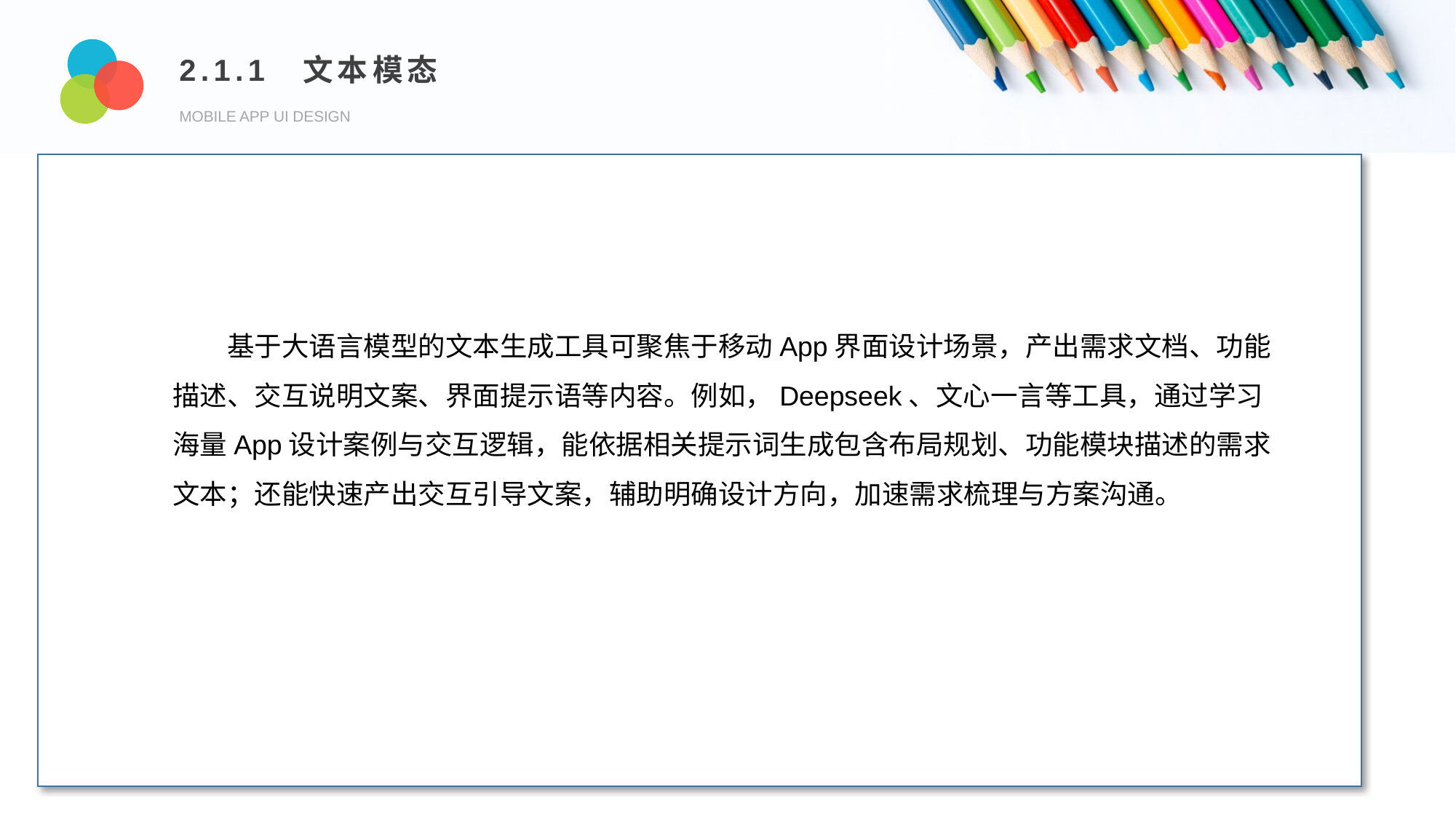

2.1.1  文本模态
MOBILE APP UI DESIGN
Design and Production
基于大语言模型的文本生成工具可聚焦于移动App界面设计场景，产出需求文档、功能描述、交互说明文案、界面提示语等内容。例如，Deepseek、文心一言等工具，通过学习海量App设计案例与交互逻辑，能依据相关提示词生成包含布局规划、功能模块描述的需求文本；还能快速产出交互引导文案，辅助明确设计方向，加速需求梳理与方案沟通。